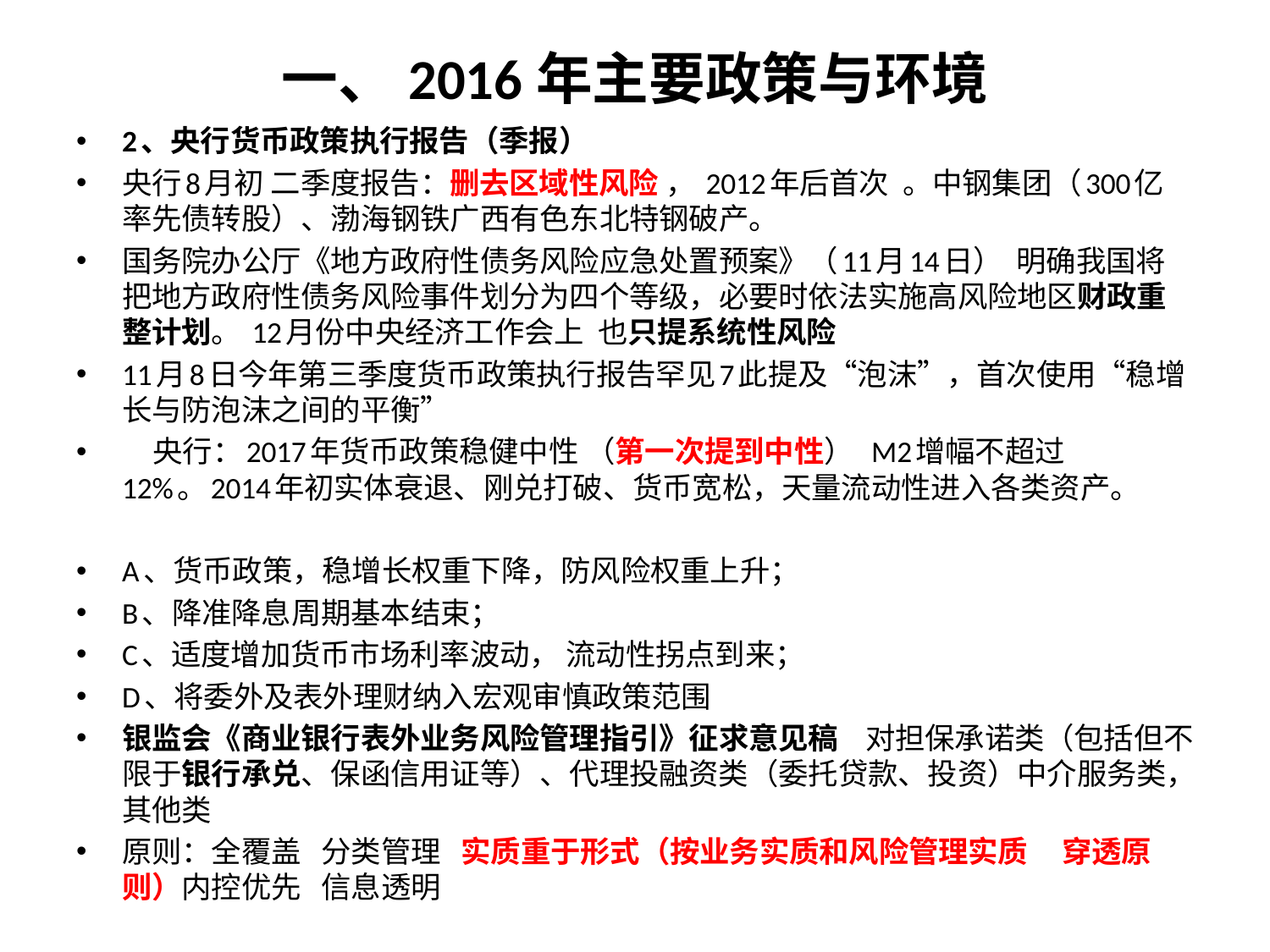

# 一、2016年主要政策与环境
2、央行货币政策执行报告（季报）
央行8月初 二季度报告：删去区域性风险 ， 2012年后首次  。中钢集团（300亿率先债转股）、渤海钢铁广西有色东北特钢破产。
国务院办公厅《地方政府性债务风险应急处置预案》（11月14日）  明确我国将把地方政府性债务风险事件划分为四个等级，必要时依法实施高风险地区财政重整计划。 12月份中央经济工作会上  也只提系统性风险
11月8日今年第三季度货币政策执行报告罕见7此提及“泡沫”，首次使用“稳增长与防泡沫之间的平衡”
    央行：2017年货币政策稳健中性 （第一次提到中性）  M2增幅不超过12%。2014年初实体衰退、刚兑打破、货币宽松，天量流动性进入各类资产。

A、货币政策，稳增长权重下降，防风险权重上升；
B、降准降息周期基本结束；
C、适度增加货币市场利率波动， 流动性拐点到来；
D、将委外及表外理财纳入宏观审慎政策范围
银监会《商业银行表外业务风险管理指引》征求意见稿    对担保承诺类（包括但不限于银行承兑、保函信用证等）、代理投融资类（委托贷款、投资）中介服务类，其他类
原则：全覆盖   分类管理   实质重于形式（按业务实质和风险管理实质     穿透原则）内控优先   信息透明